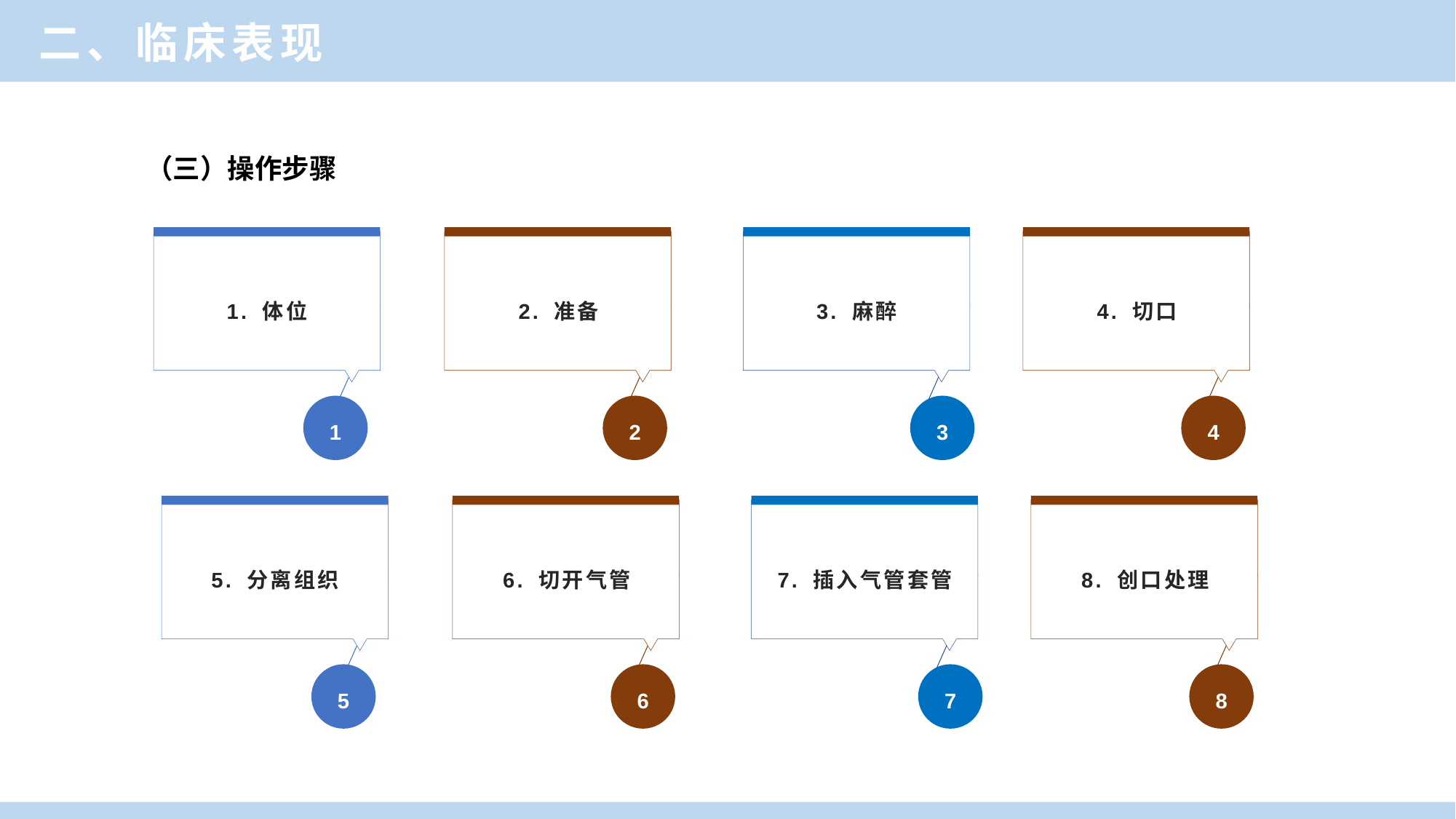

二、临床表现
（三）操作步骤

1. 体位
1

2. 准备
2

3. 麻醉
3

4. 切口
4

5. 分离组织
5

6. 切开气管
6

7. 插入气管套管
7

8. 创口处理
8